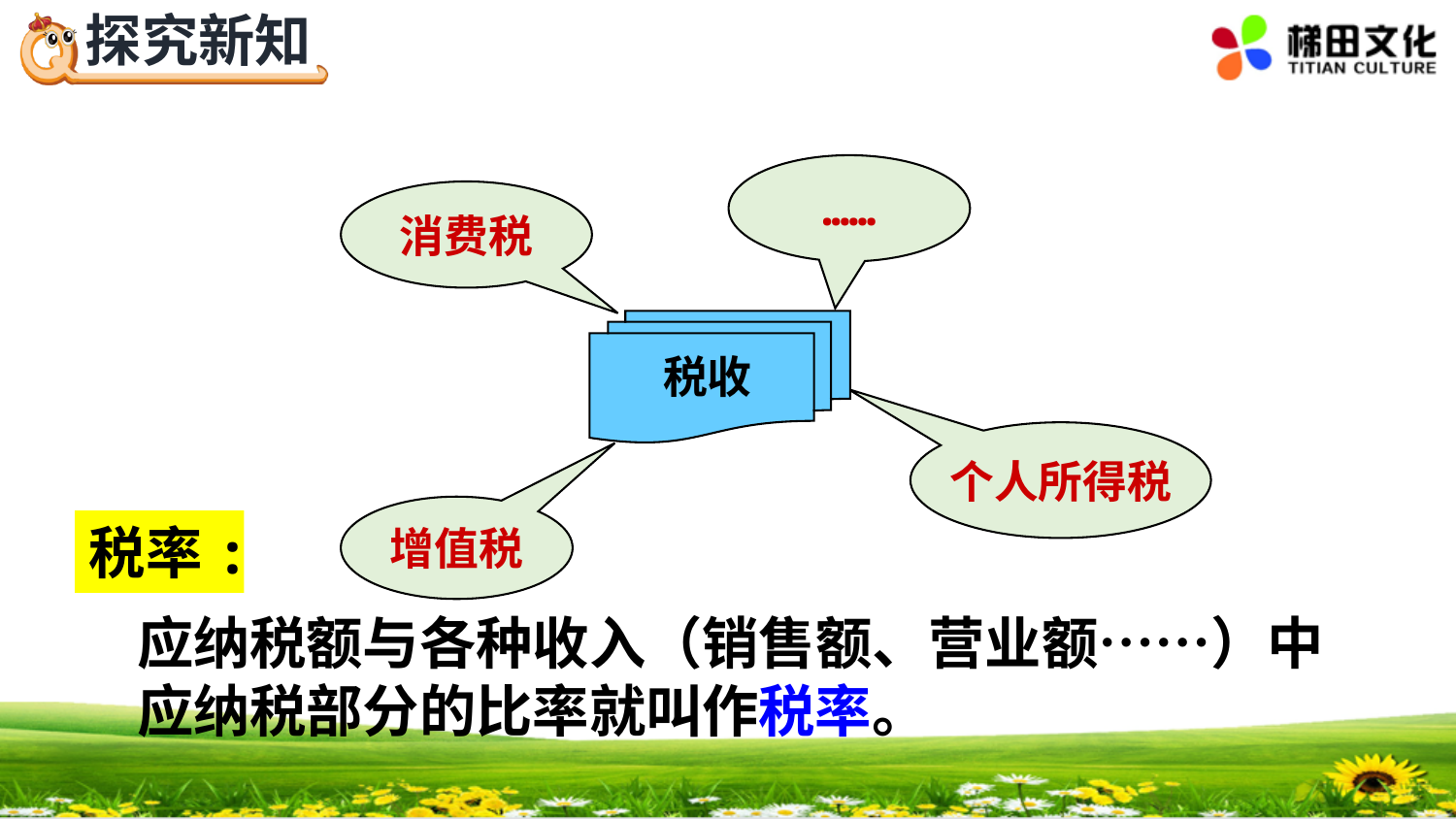

……
消费税

税收
个人所得税
增值税
税率:
应纳税额与各种收入（销售额、营业额……）中应纳税部分的比率就叫作税率。